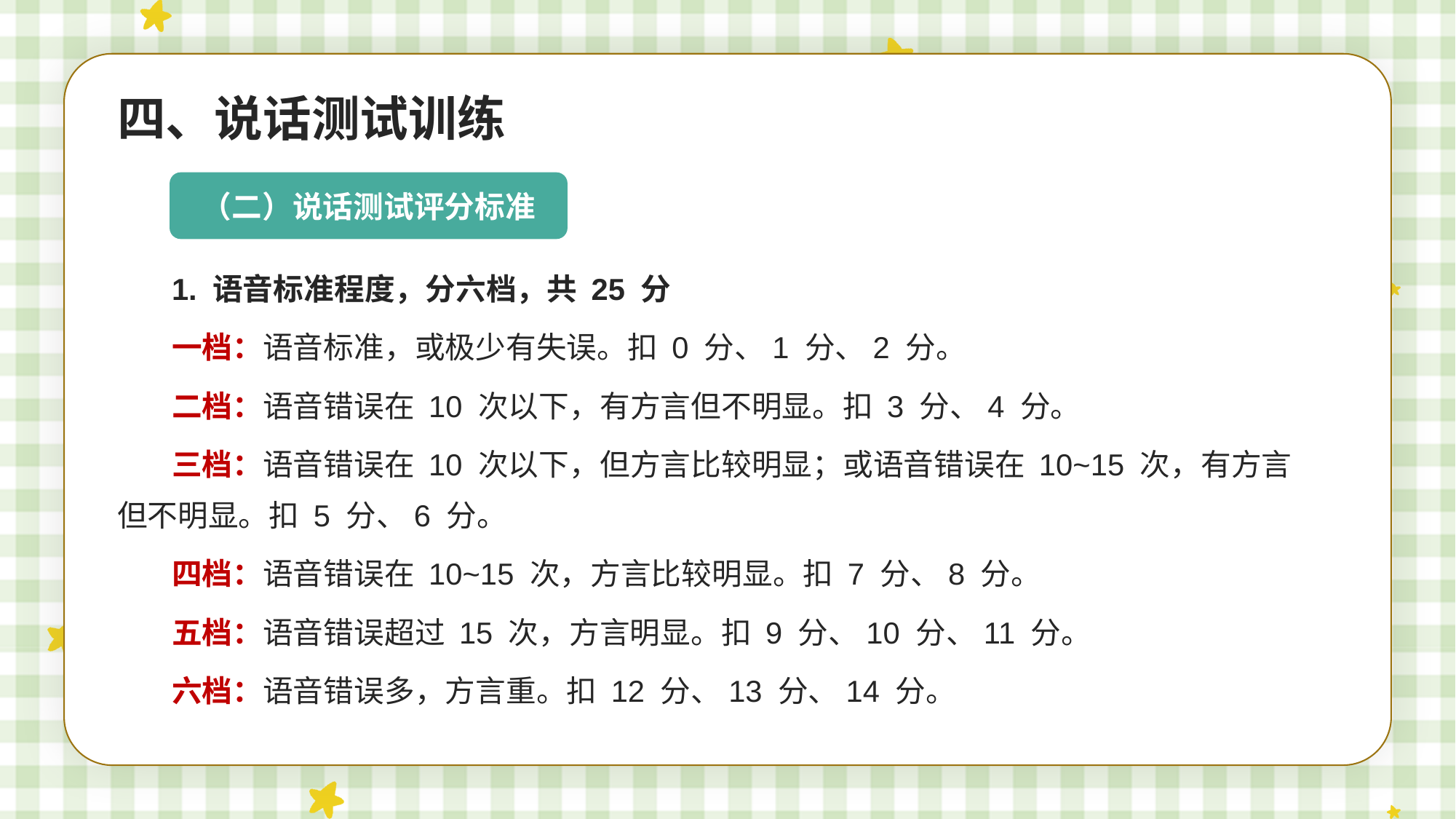

四、说话测试训练
（二）说话测试评分标准
1. 语音标准程度，分六档，共 25 分
一档：语音标准，或极少有失误。扣 0 分、1 分、2 分。
二档：语音错误在 10 次以下，有方言但不明显。扣 3 分、4 分。
三档：语音错误在 10 次以下，但方言比较明显；或语音错误在 10~15 次，有方言但不明显。扣 5 分、6 分。
四档：语音错误在 10~15 次，方言比较明显。扣 7 分、8 分。
五档：语音错误超过 15 次，方言明显。扣 9 分、10 分、11 分。
六档：语音错误多，方言重。扣 12 分、13 分、14 分。